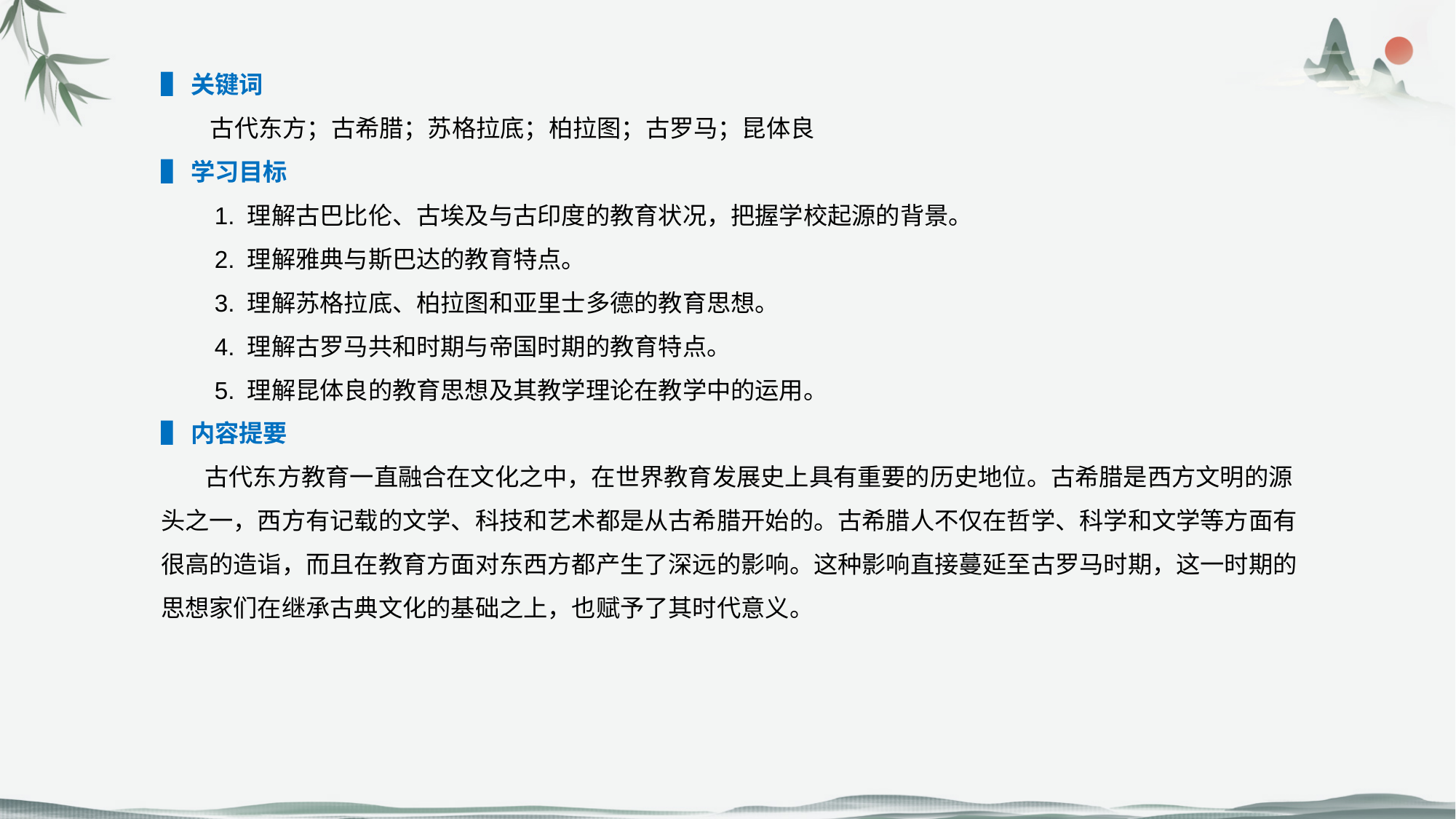

▌关键词
        古代东方；古希腊；苏格拉底；柏拉图；古罗马；昆体良
▌学习目标
        1. 理解古巴比伦、古埃及与古印度的教育状况，把握学校起源的背景。
        2. 理解雅典与斯巴达的教育特点。
        3. 理解苏格拉底、柏拉图和亚里士多德的教育思想。
        4. 理解古罗马共和时期与帝国时期的教育特点。
        5. 理解昆体良的教育思想及其教学理论在教学中的运用。
▌内容提要
       古代东方教育一直融合在文化之中，在世界教育发展史上具有重要的历史地位。古希腊是西方文明的源头之一，西方有记载的文学、科技和艺术都是从古希腊开始的。古希腊人不仅在哲学、科学和文学等方面有很高的造诣，而且在教育方面对东西方都产生了深远的影响。这种影响直接蔓延至古罗马时期，这一时期的思想家们在继承古典文化的基础之上，也赋予了其时代意义。